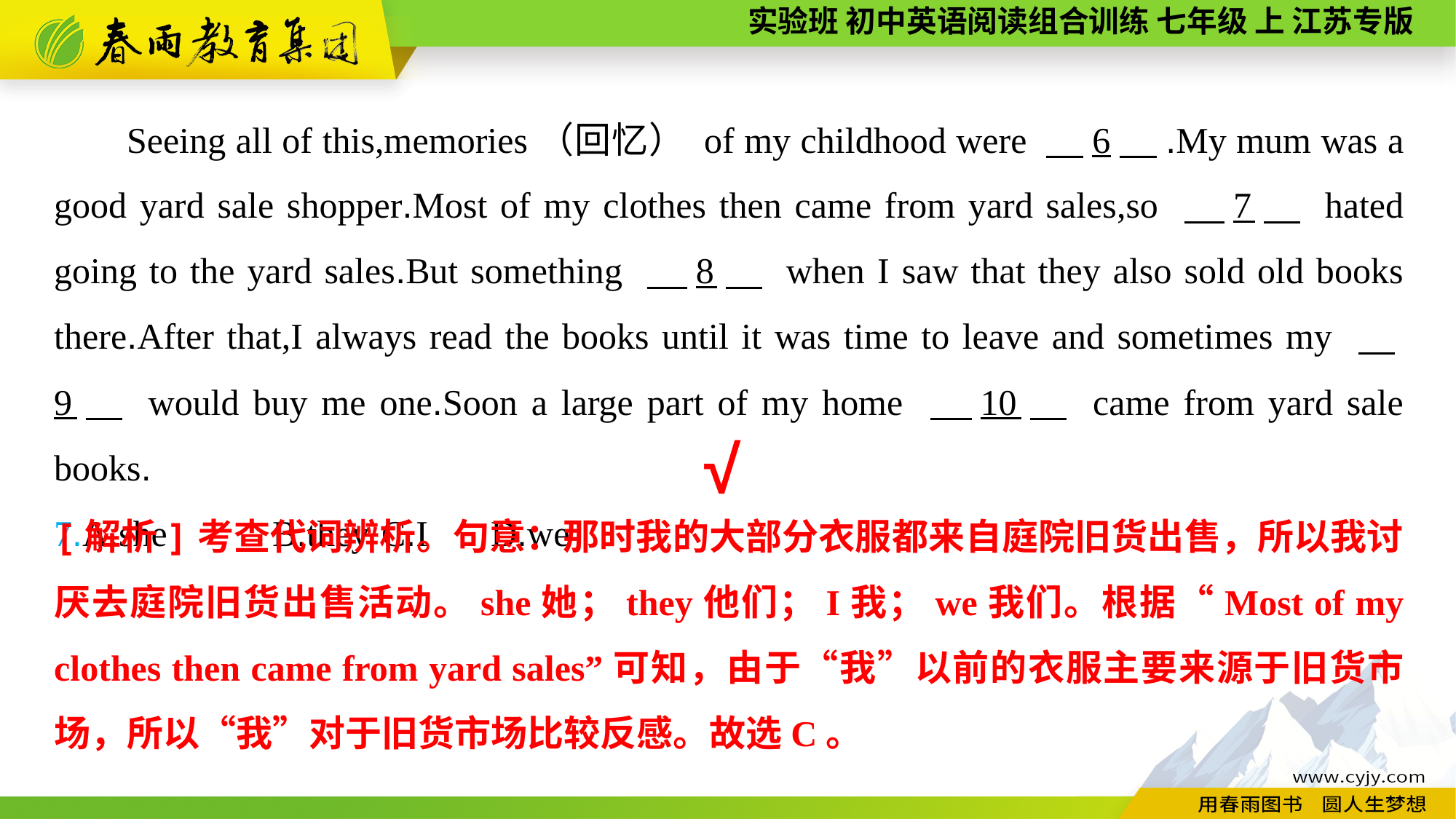

Seeing all of this,memories（回忆） of my childhood were 　6　.My mum was a good yard sale shopper.Most of my clothes then came from yard sales,so 　7　 hated going to the yard sales.But something 　8　 when I saw that they also sold old books there.After that,I always read the books until it was time to leave and sometimes my 　9　 would buy me one.Soon a large part of my home 　10　 came from yard sale books.
7.A.she	B.they	C.I	D.we
√
[解析]考查代词辨析。句意：那时我的大部分衣服都来自庭院旧货出售，所以我讨厌去庭院旧货出售活动。she她；they他们；I我；we我们。根据“Most of my clothes then came from yard sales”可知，由于“我”以前的衣服主要来源于旧货市场，所以“我”对于旧货市场比较反感。故选C。